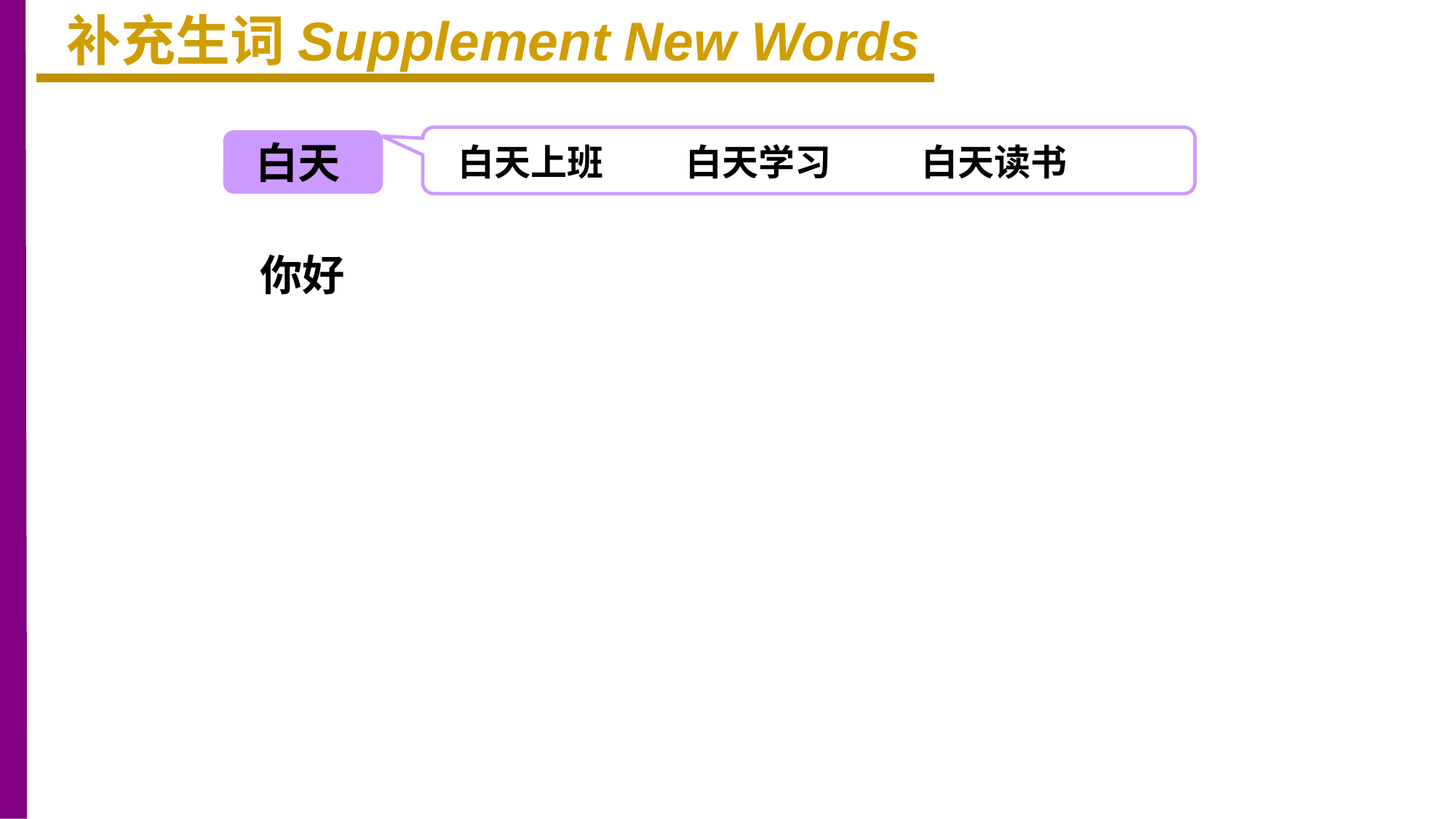

补充生词Supplement New Words

白天

白天上班          白天学习           白天读书
你好